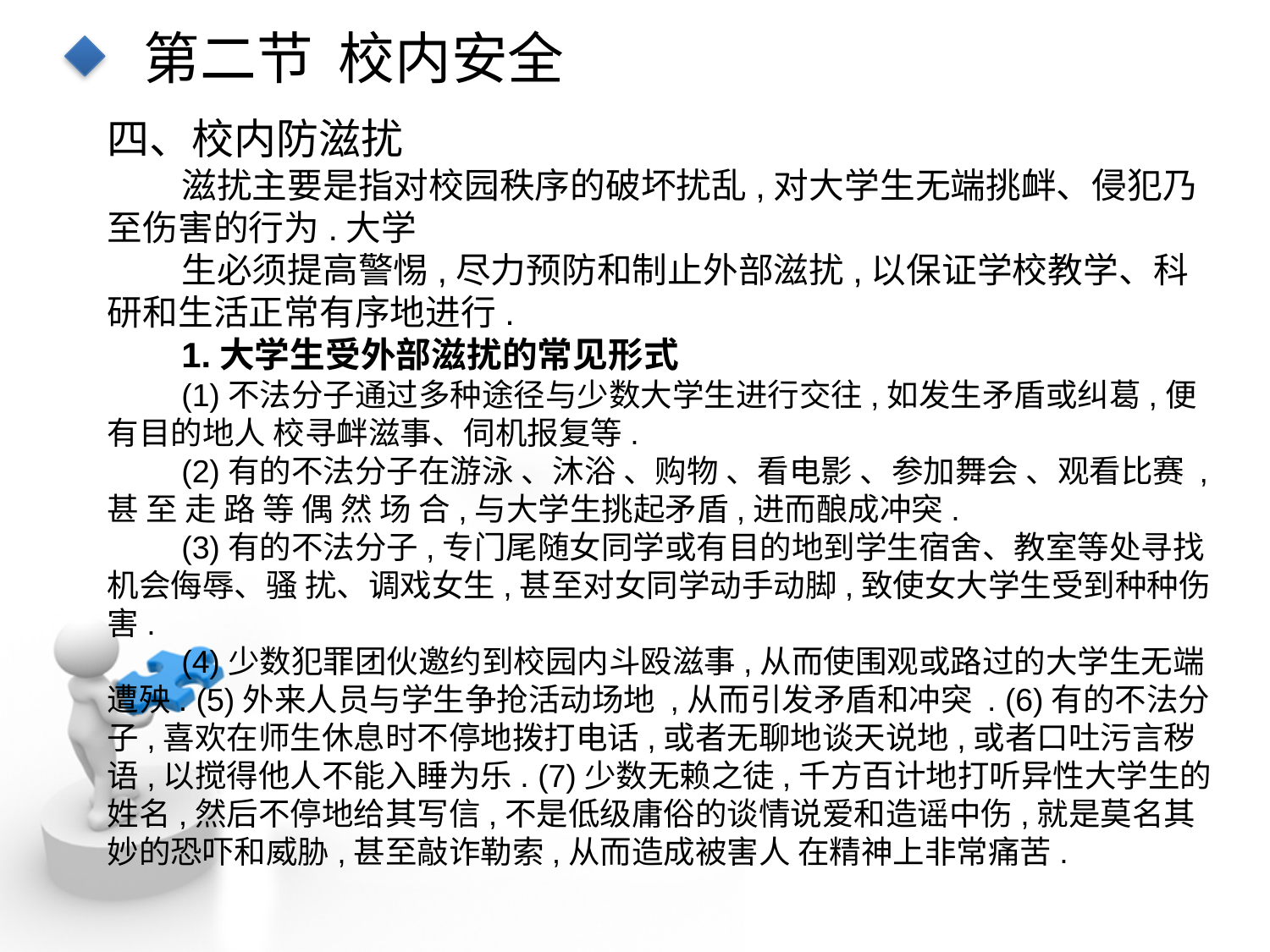

第二节  校内安全

四、校内防滋扰
滋扰主要是指对校园秩序的破坏扰乱,对大学生无端挑衅、侵犯乃至伤害的行为.大学
生必须提高警惕,尽力预防和制止外部滋扰,以保证学校教学、科研和生活正常有序地进行.
1.大学生受外部滋扰的常见形式
(1)不法分子通过多种途径与少数大学生进行交往,如发生矛盾或纠葛,便有目的地人 校寻衅滋事、伺机报复等.
(2)有的不法分子在游泳 、沐浴 、购物 、看电影 、参加舞会 、观看比赛 ,甚 至 走 路 等 偶 然 场 合,与大学生挑起矛盾,进而酿成冲突.
(3)有的不法分子,专门尾随女同学或有目的地到学生宿舍、教室等处寻找机会侮辱、骚 扰、调戏女生,甚至对女同学动手动脚,致使女大学生受到种种伤害.
(4)少数犯罪团伙邀约到校园内斗殴滋事,从而使围观或路过的大学生无端遭殃. (5)外来人员与学生争抢活动场地 ,从而引发矛盾和冲突 . (6)有的不法分子,喜欢在师生休息时不停地拨打电话,或者无聊地谈天说地,或者口吐污言秽语,以搅得他人不能入睡为乐. (7)少数无赖之徒,千方百计地打听异性大学生的姓名,然后不停地给其写信,不是低级庸俗的谈情说爱和造谣中伤,就是莫名其妙的恐吓和威胁,甚至敲诈勒索,从而造成被害人 在精神上非常痛苦.

点击添加文本
点击添加文本
点击添加文本
点击添加文本